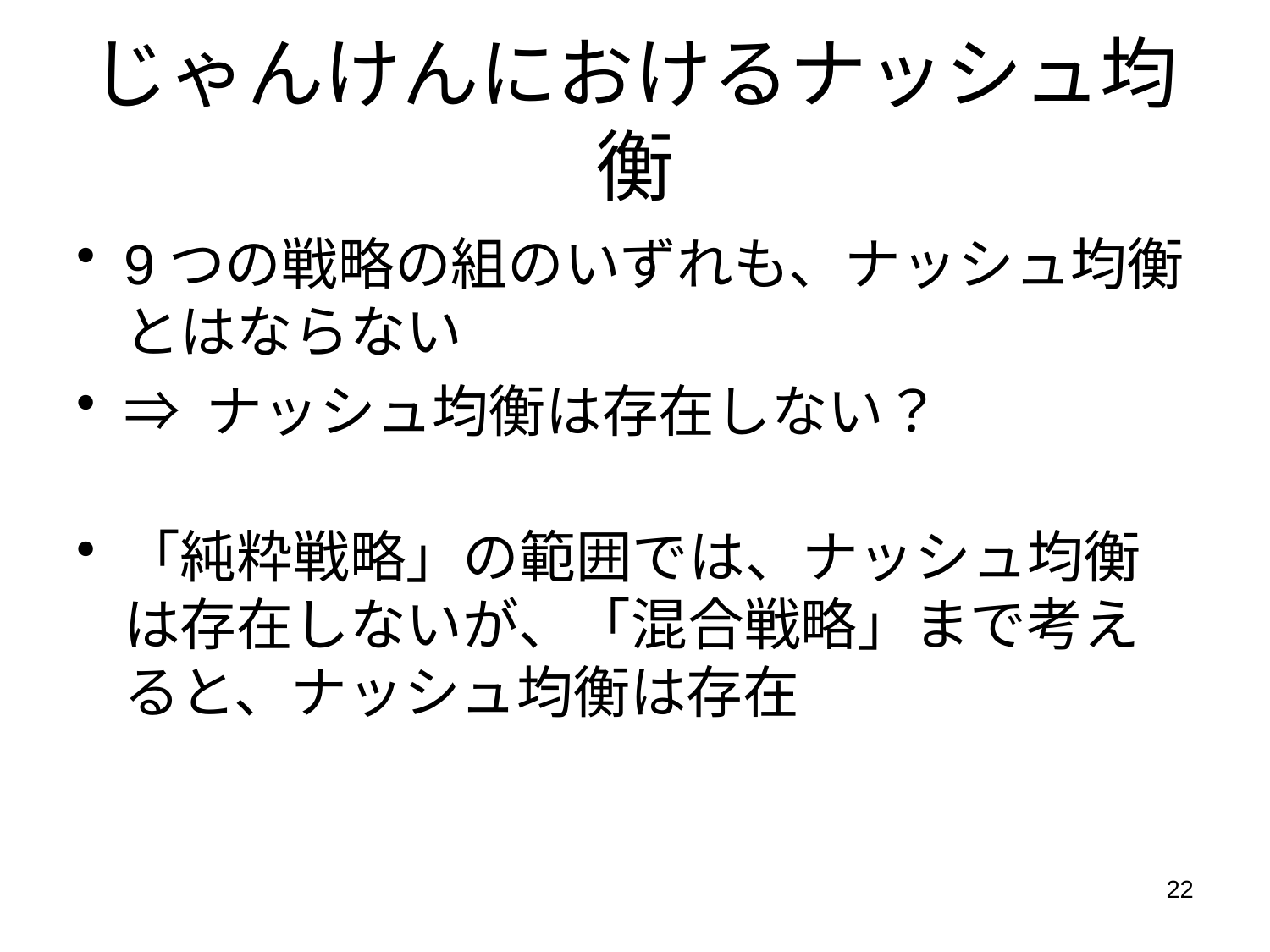

# じゃんけんにおけるナッシュ均衡
9つの戦略の組のいずれも、ナッシュ均衡とはならない
⇒ ナッシュ均衡は存在しない？

「純粋戦略」の範囲では、ナッシュ均衡は存在しないが、「混合戦略」まで考えると、ナッシュ均衡は存在
22